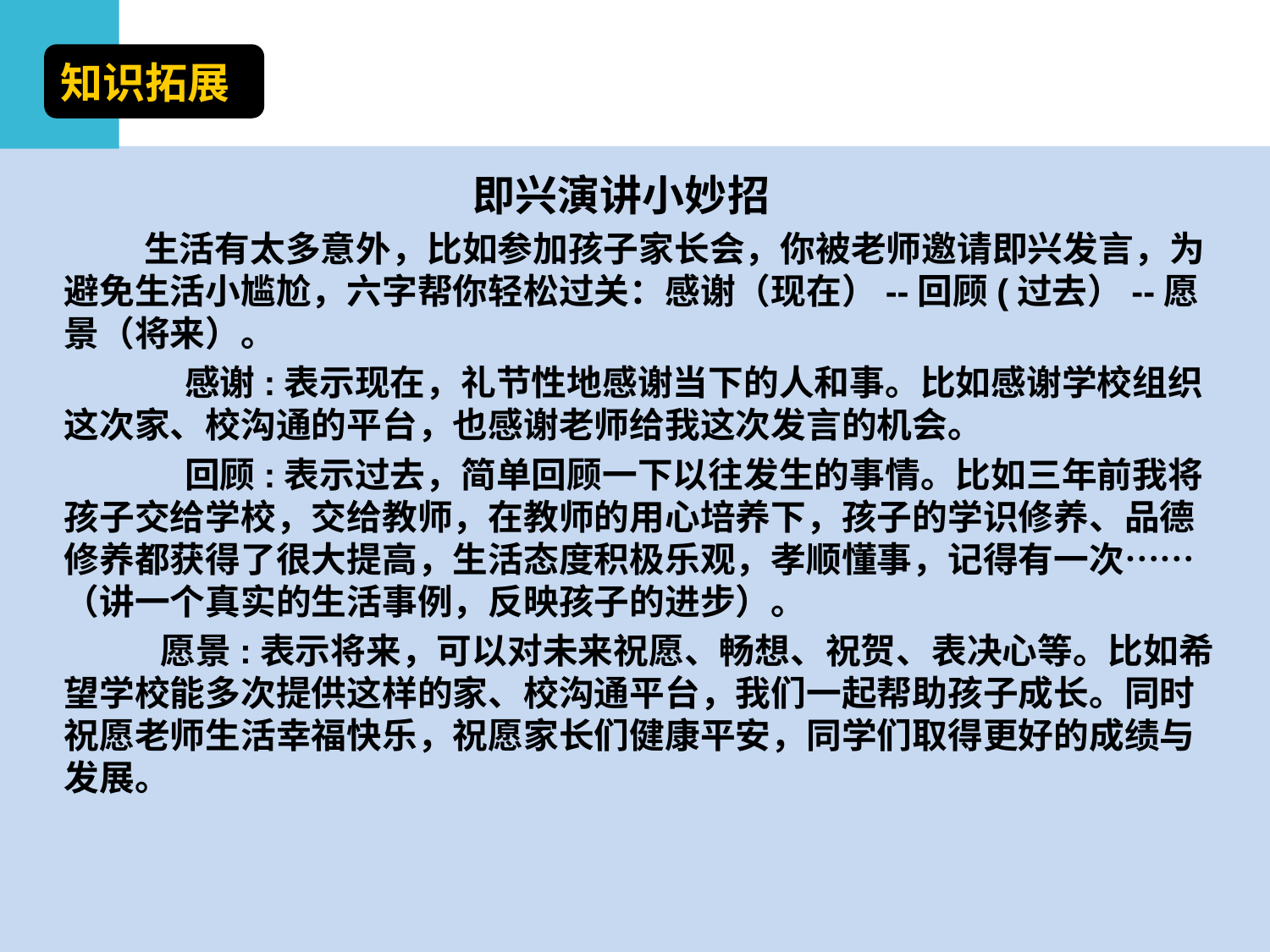

知识拓展

即兴演讲小妙招
生活有太多意外，比如参加孩子家长会，你被老师邀请即兴发言，为避免生活小尴尬，六字帮你轻松过关：感谢（现在）--回顾(过去）--愿景（将来）。
    感谢:表示现在，礼节性地感谢当下的人和事。比如感谢学校组织这次家、校沟通的平台，也感谢老师给我这次发言的机会。
    回顾:表示过去，简单回顾一下以往发生的事情。比如三年前我将孩子交给学校，交给教师，在教师的用心培养下，孩子的学识修养、品德修养都获得了很大提高，生活态度积极乐观，孝顺懂事，记得有一次……（讲一个真实的生活事例，反映孩子的进步）。
 愿景:表示将来，可以对未来祝愿、畅想、祝贺、表决心等。比如希望学校能多次提供这样的家、校沟通平台，我们一起帮助孩子成长。同时祝愿老师生活幸福快乐，祝愿家长们健康平安，同学们取得更好的成绩与发展。